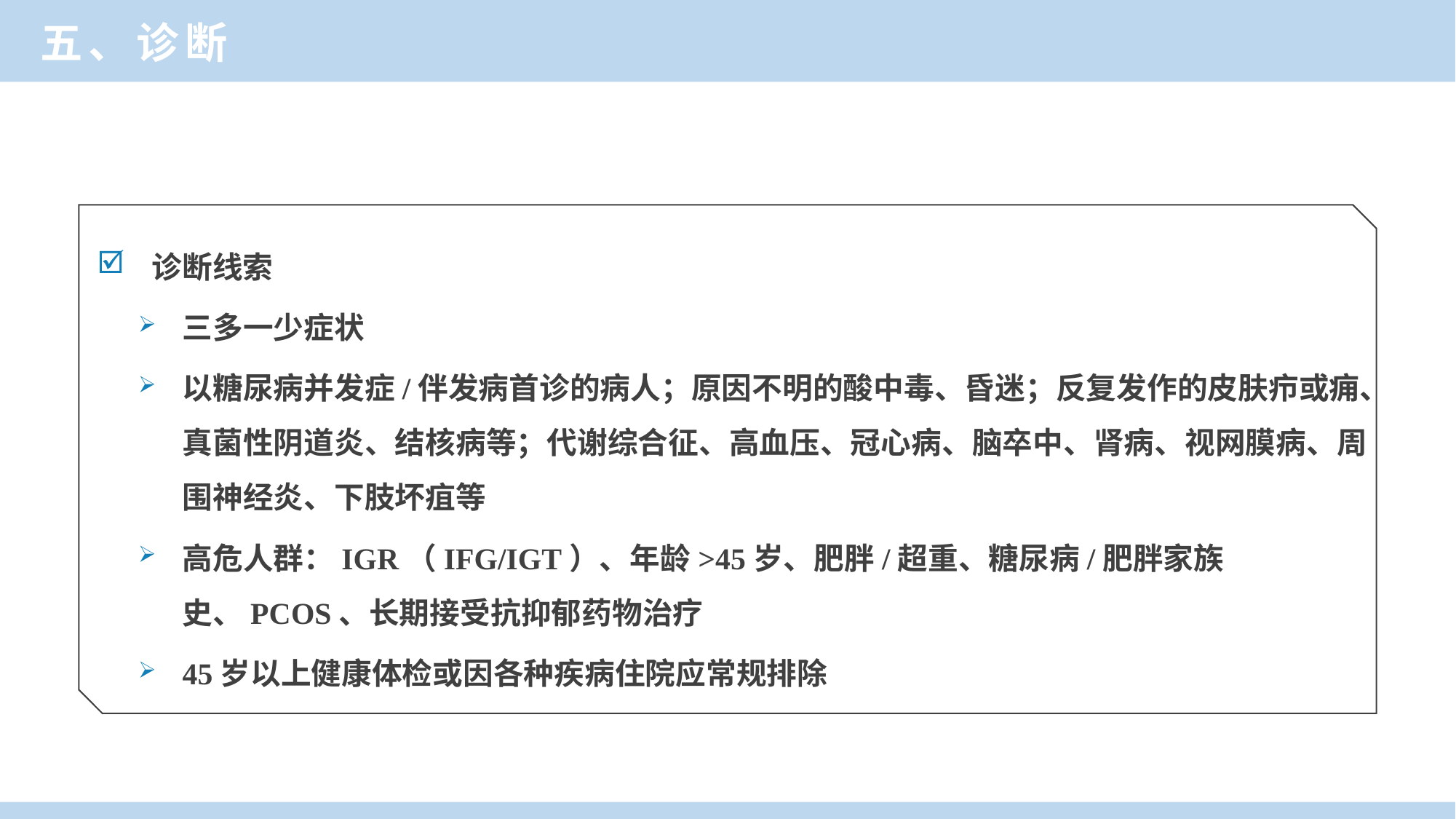

五、诊断

诊断线索
三多一少症状
以糖尿病并发症/伴发病首诊的病人；原因不明的酸中毒、昏迷；反复发作的皮肤疖或痈、真菌性阴道炎、结核病等；代谢综合征、高血压、冠心病、脑卒中、肾病、视网膜病、周围神经炎、下肢坏疽等
高危人群：IGR（IFG/IGT）、年龄>45岁、肥胖/超重、糖尿病/肥胖家族史、PCOS、长期接受抗抑郁药物治疗
45岁以上健康体检或因各种疾病住院应常规排除